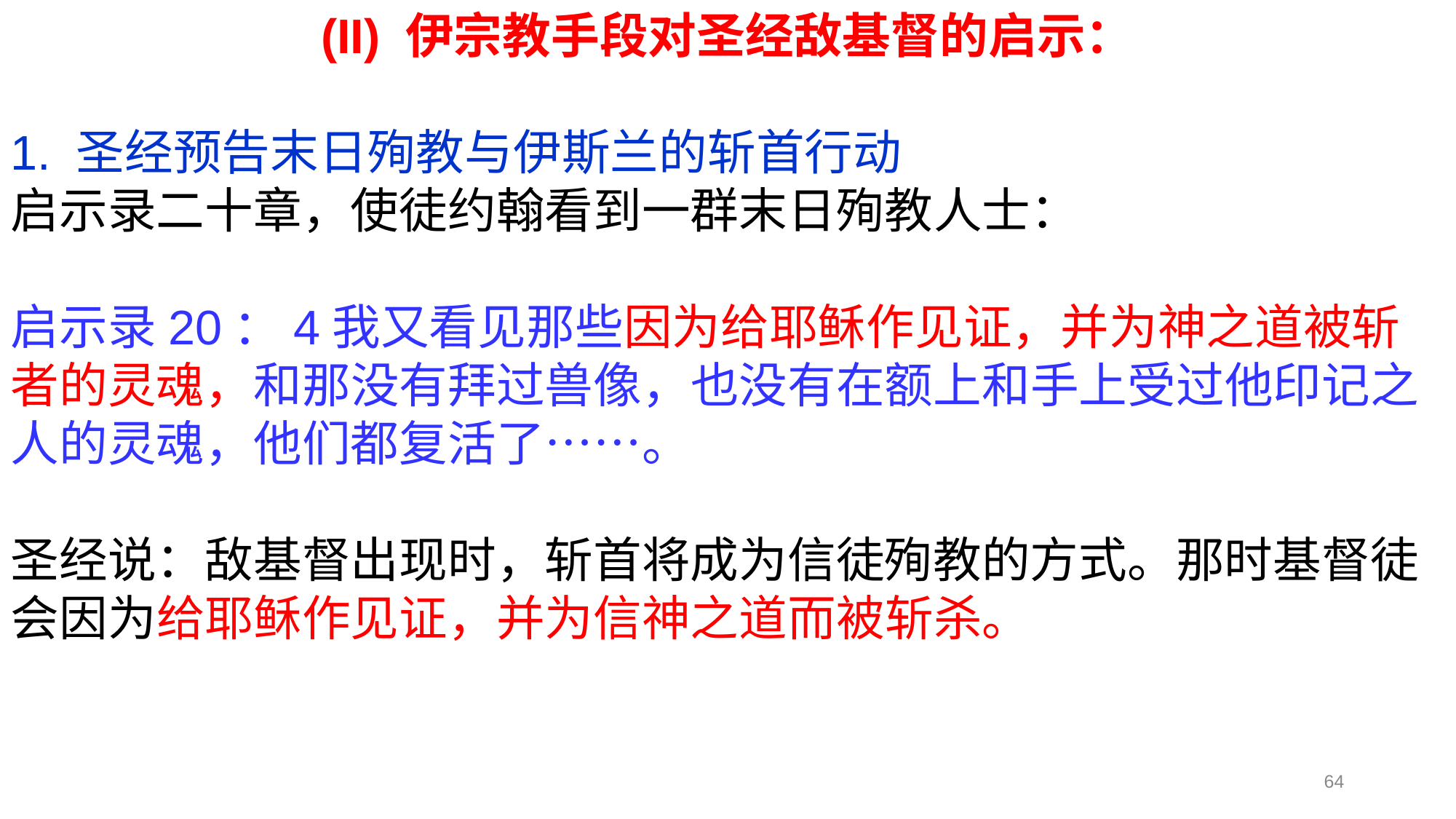

(II) 伊宗教手段对圣经敌基督的启示：

1. 圣经预告末日殉教与伊斯兰的斩首行动
启示录二十章，使徒约翰看到一群末日殉教人士：

启示录20：4我又看见那些因为给耶稣作见证，并为神之道被斩者的灵魂，和那没有拜过兽像，也没有在额上和手上受过他印记之人的灵魂，他们都复活了……。

圣经说：敌基督出现时，斩首将成为信徒殉教的方式。那时基督徒会因为给耶稣作见证，并为信神之道而被斩杀。
64